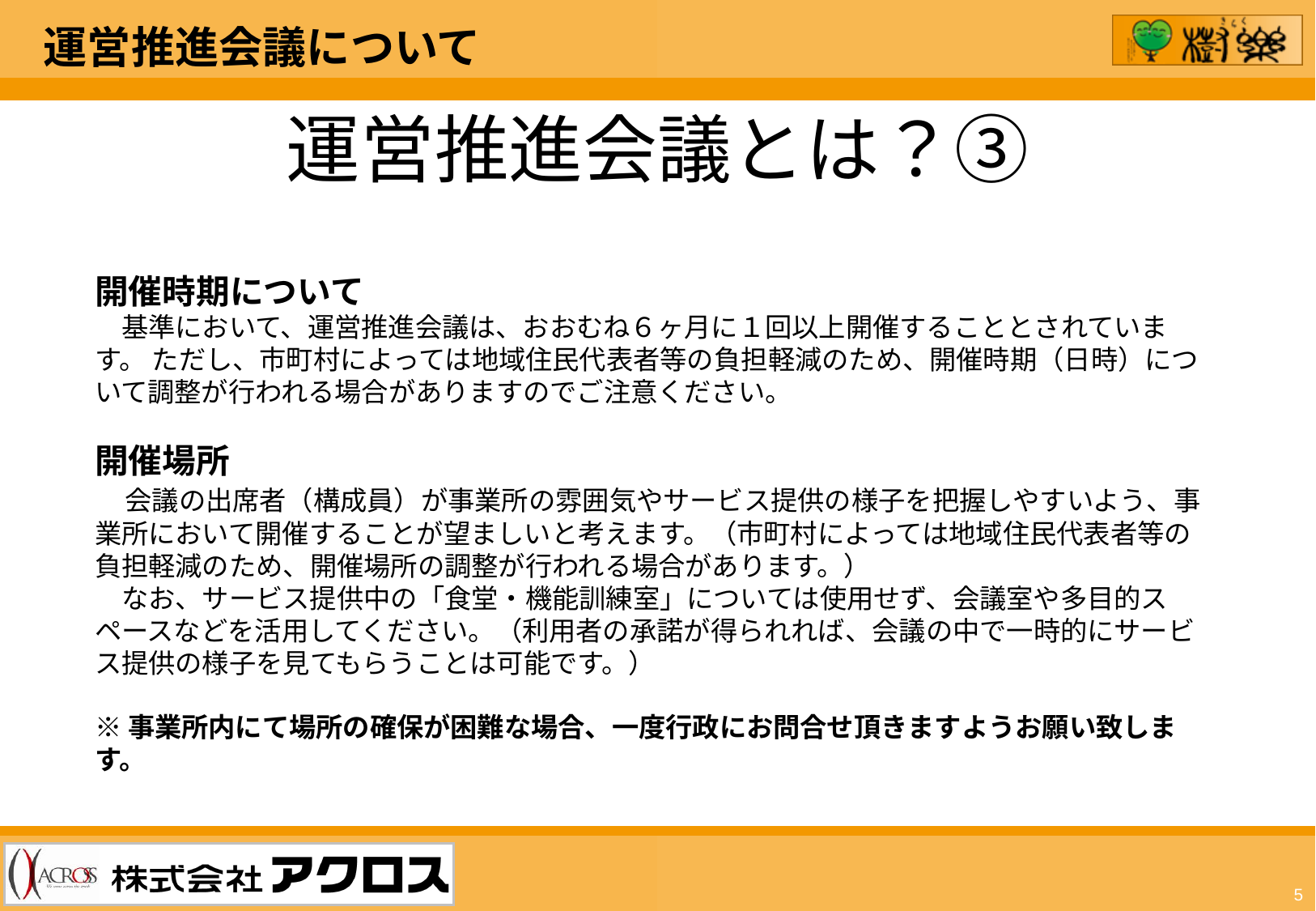

運営推進会議について
運営推進会議とは？③

開催時期について
　基準において、運営推進会議は、おおむね６ヶ月に１回以上開催することとされています。 ただし、市町村によっては地域住民代表者等の負担軽減のため、開催時期（日時）について調整が行われる場合がありますのでご注意ください。

開催場所
　会議の出席者（構成員）が事業所の雰囲気やサービス提供の様子を把握しやすいよう、事業所において開催することが望ましいと考えます。（市町村によっては地域住民代表者等の負担軽減のため、開催場所の調整が行われる場合があります。）
　なお、サービス提供中の「食堂・機能訓練室」については使用せず、会議室や多目的スペースなどを活用してください。（利用者の承諾が得られれば、会議の中で一時的にサービス提供の様子を見てもらうことは可能です。）

※事業所内にて場所の確保が困難な場合、一度行政にお問合せ頂きますようお願い致します。

5